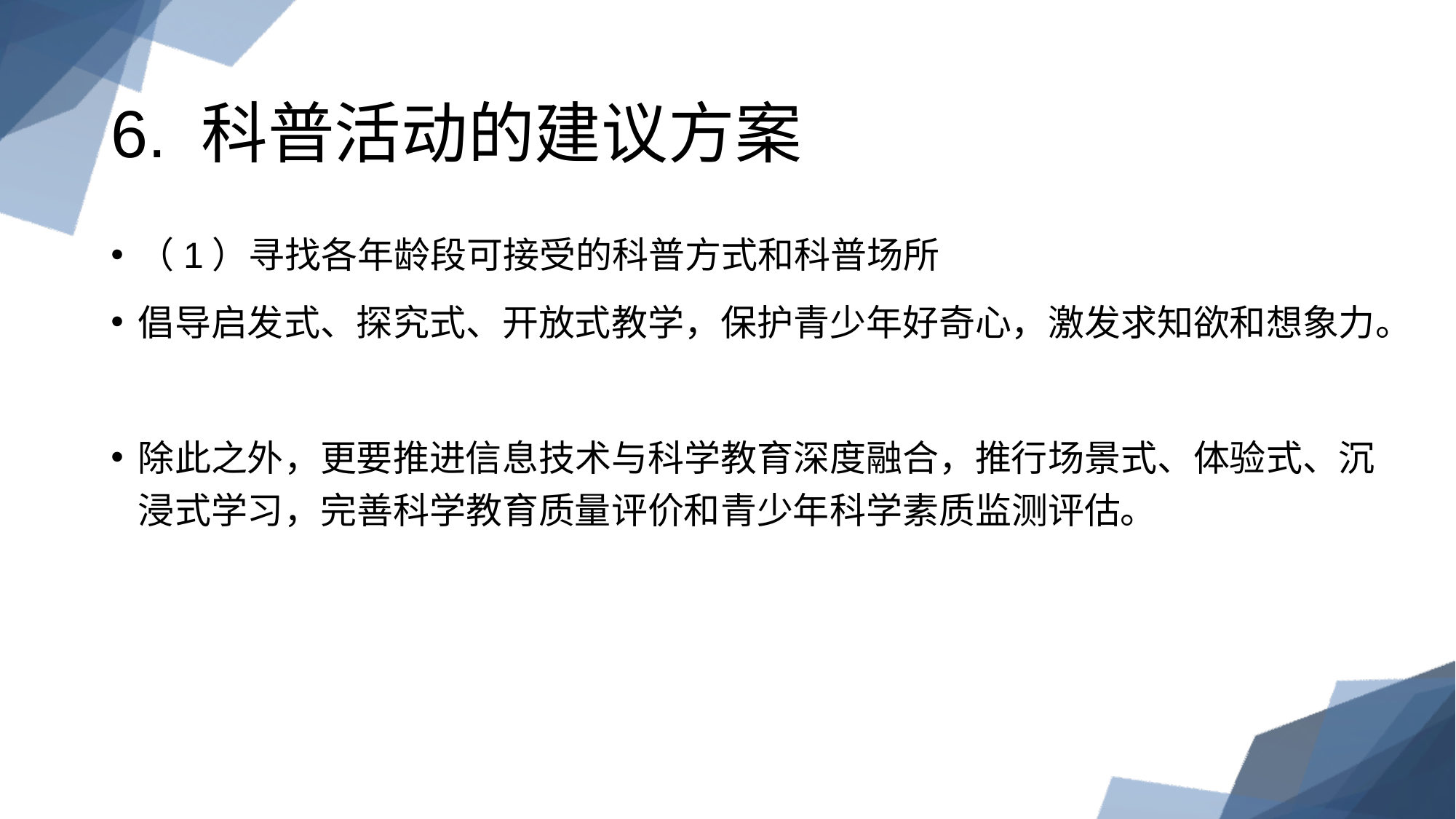

# 6. 科普活动的建议方案
（1）寻找各年龄段可接受的科普方式和科普场所
倡导启发式、探究式、开放式教学，保护青少年好奇心，激发求知欲和想象力。

除此之外，更要推进信息技术与科学教育深度融合，推行场景式、体验式、沉浸式学习，完善科学教育质量评价和青少年科学素质监测评估。